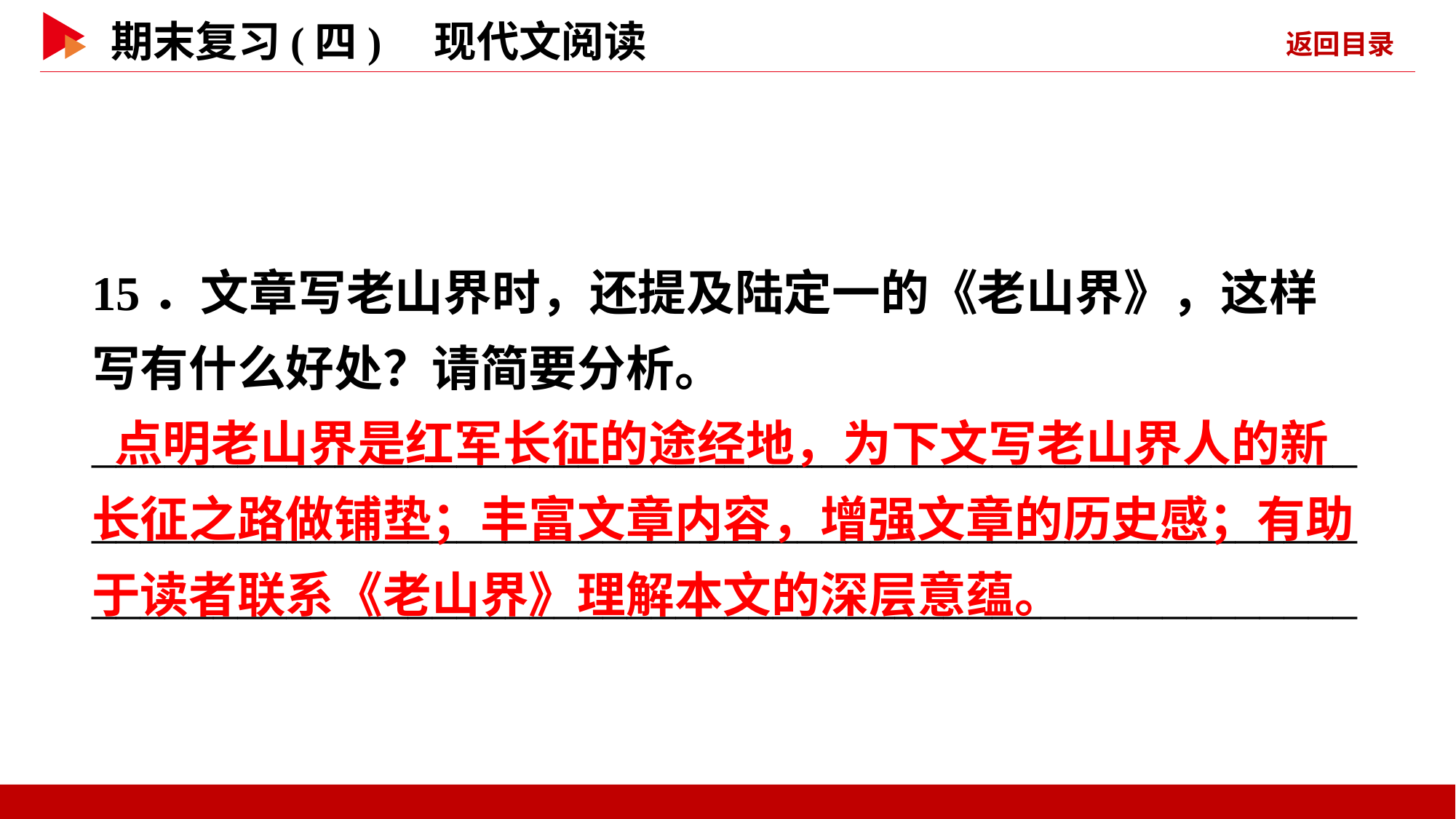

15．文章写老山界时，还提及陆定一的《老山界》，这样写有什么好处？请简要分析。
____________________________________________________________________________________________________________________________________________________________
 点明老山界是红军长征的途经地，为下文写老山界人的新长征之路做铺垫；丰富文章内容，增强文章的历史感；有助于读者联系《老山界》理解本文的深层意蕴。